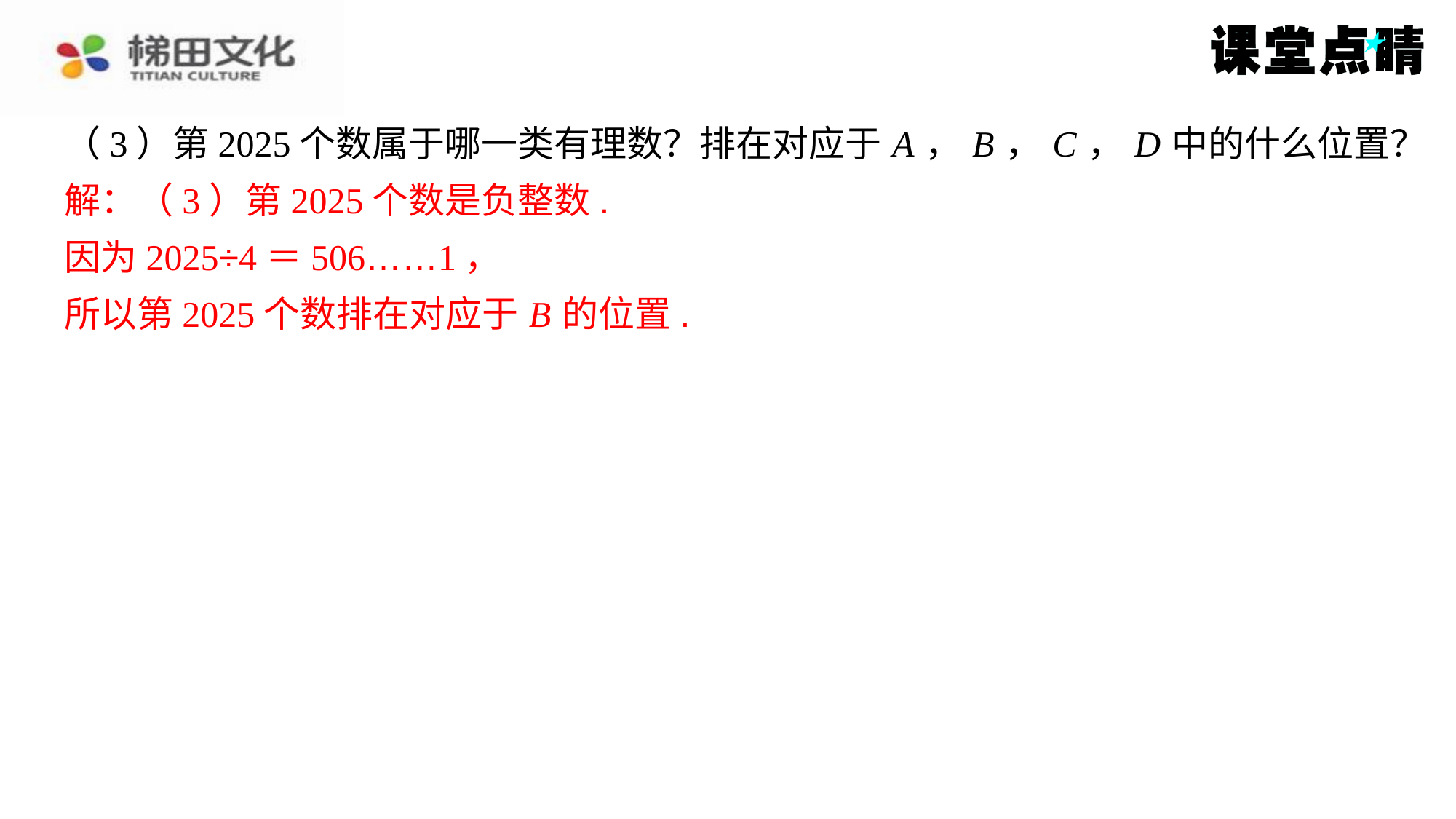

（3）第2025个数属于哪一类有理数？排在对应于 A ， B ， C ， D 中的什么位置？
解：（3）第2025个数是负整数.
解：（3）第2025个数是负整数.
因为2025÷4＝506……1，
所以第2025个数排在对应于 B 的位置.
因为2025÷4＝506……1，
所以第2025个数排在对应于 B 的位置.